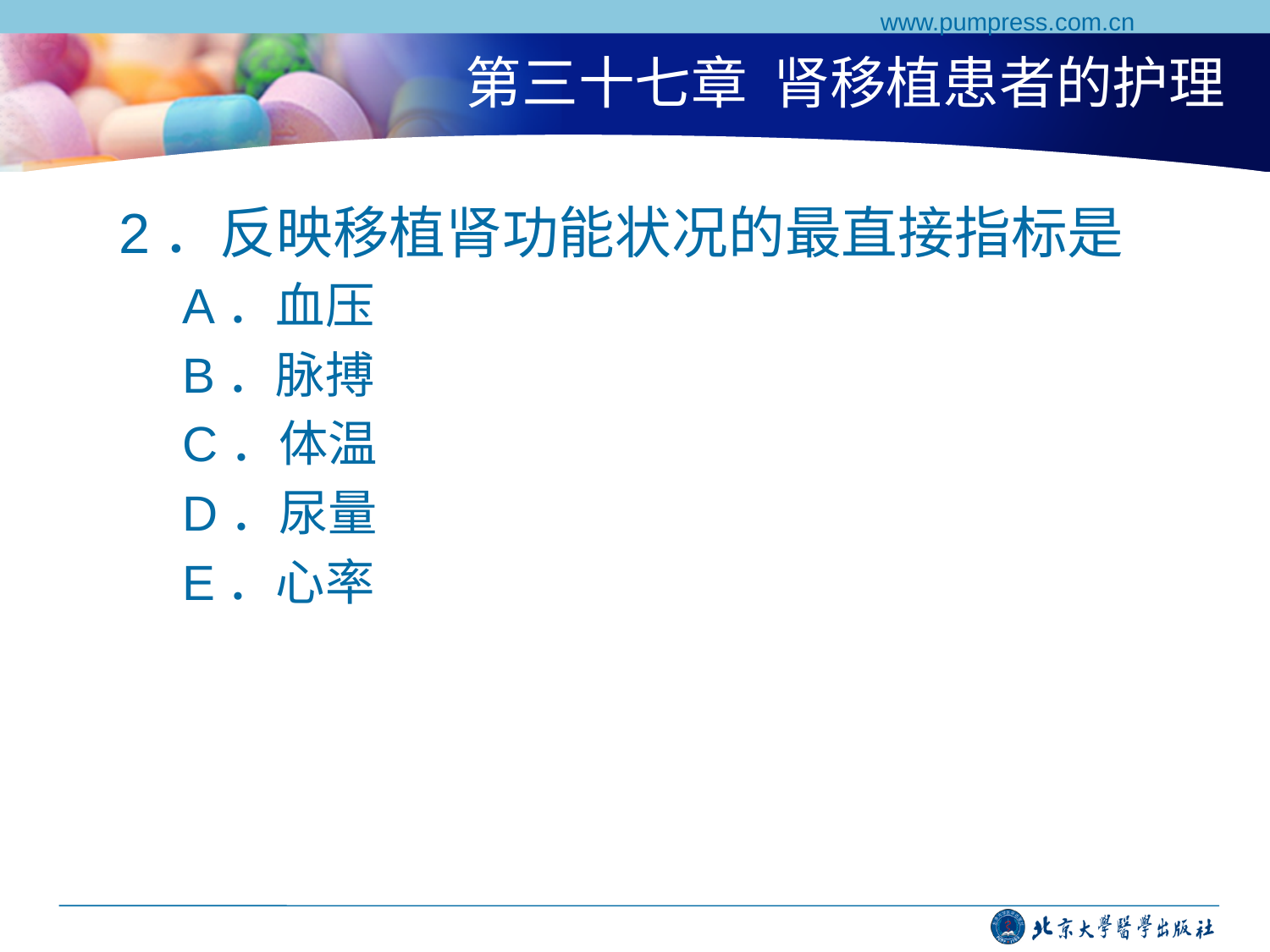

www.pumpress.com.cn
# 第三十七章  肾移植患者的护理
2．反映移植肾功能状况的最直接指标是
A．血压
B．脉搏
C．体温
D．尿量
E．心率